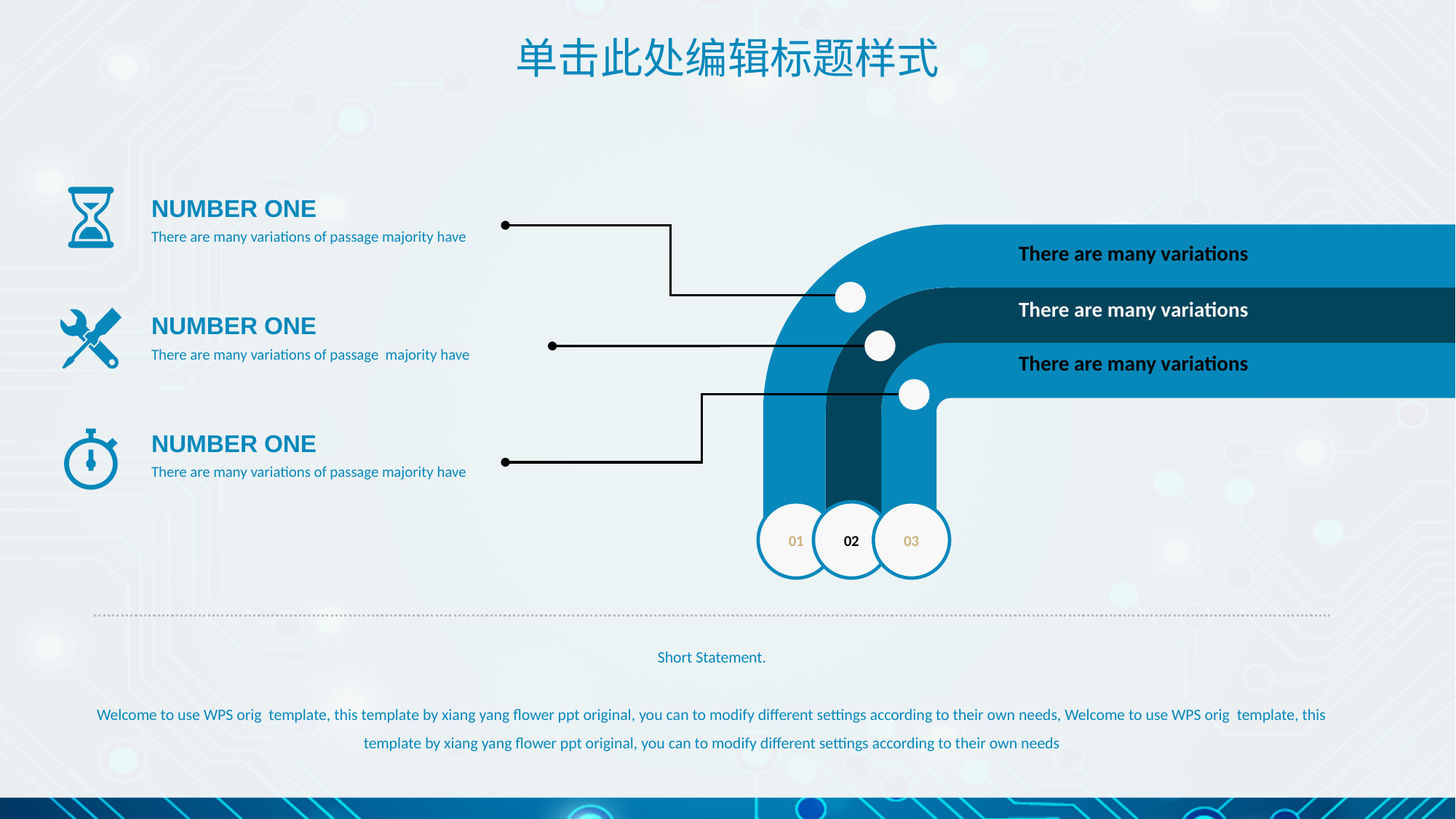

单击此处编辑标题样式

NUMBER ONE

There are many variations of passage majority have
There are many variations

There are many variations

NUMBER ONE

There are many variations of passage  majority have
There are many variations

NUMBER ONE

There are many variations of passage majority have
01
02
03
Short Statement.

Welcome to use WPS orig  template, this template by xiang yang flower ppt original, you can to modify different settings according to their own needs, Welcome to use WPS orig  template, this template by xiang yang flower ppt original, you can to modify different settings according to their own needs